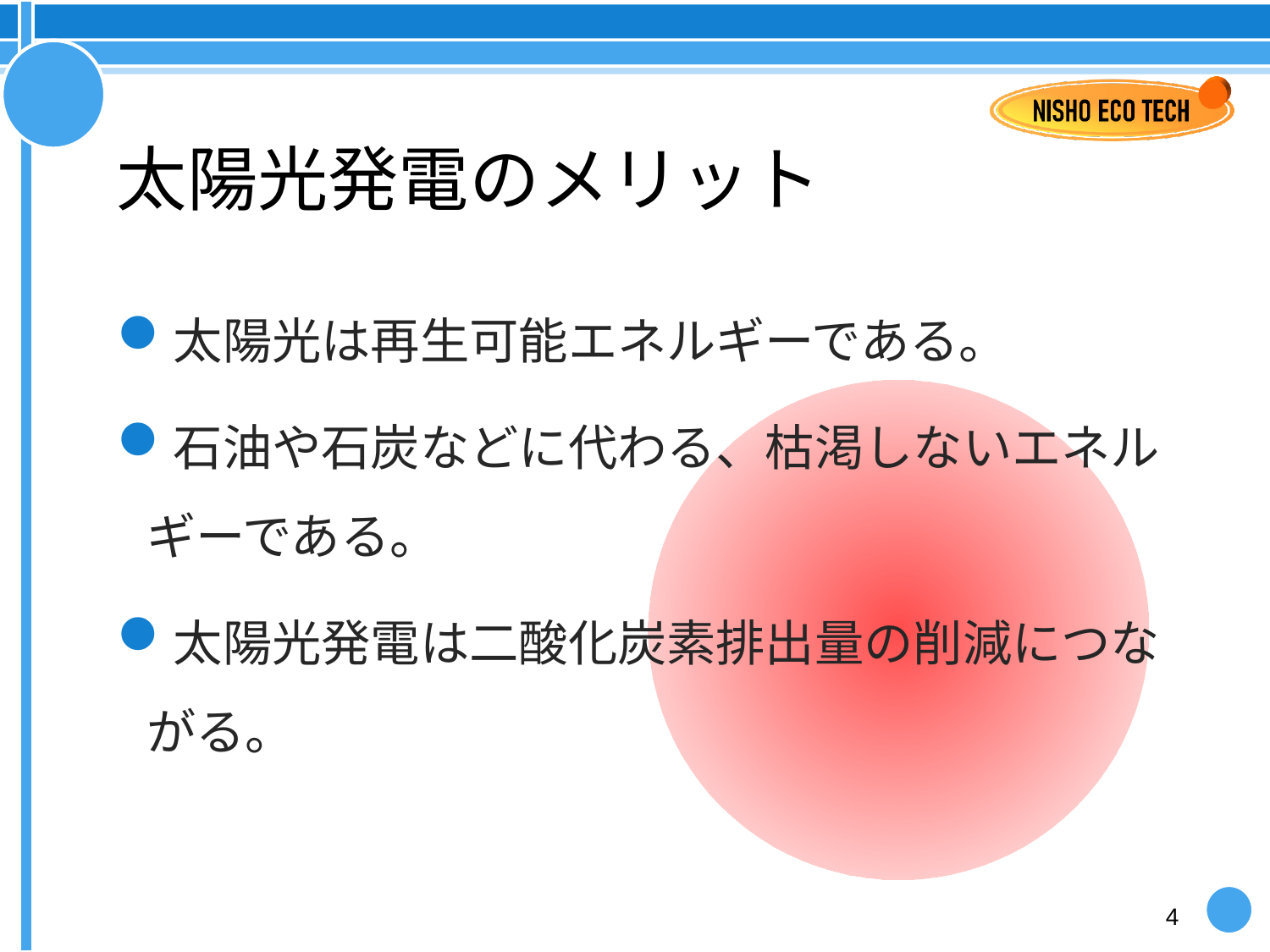

# 太陽光発電のメリット
太陽光は再生可能エネルギーである。
石油や石炭などに代わる、枯渇しないエネルギーである。
太陽光発電は二酸化炭素排出量の削減につながる。

4